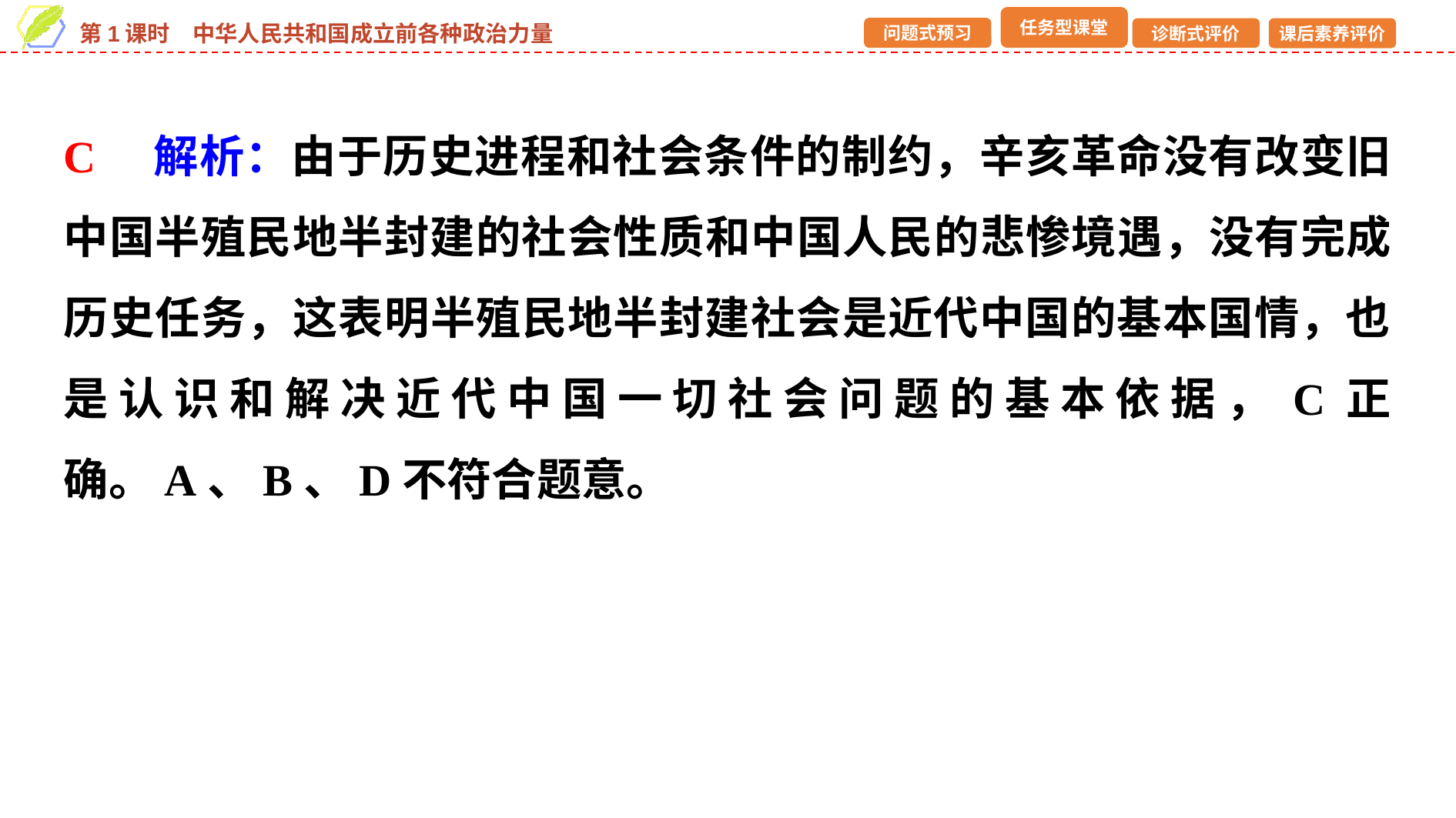

C　解析：由于历史进程和社会条件的制约，辛亥革命没有改变旧中国半殖民地半封建的社会性质和中国人民的悲惨境遇，没有完成历史任务，这表明半殖民地半封建社会是近代中国的基本国情，也是认识和解决近代中国一切社会问题的基本依据，C正确。A、B、D不符合题意。